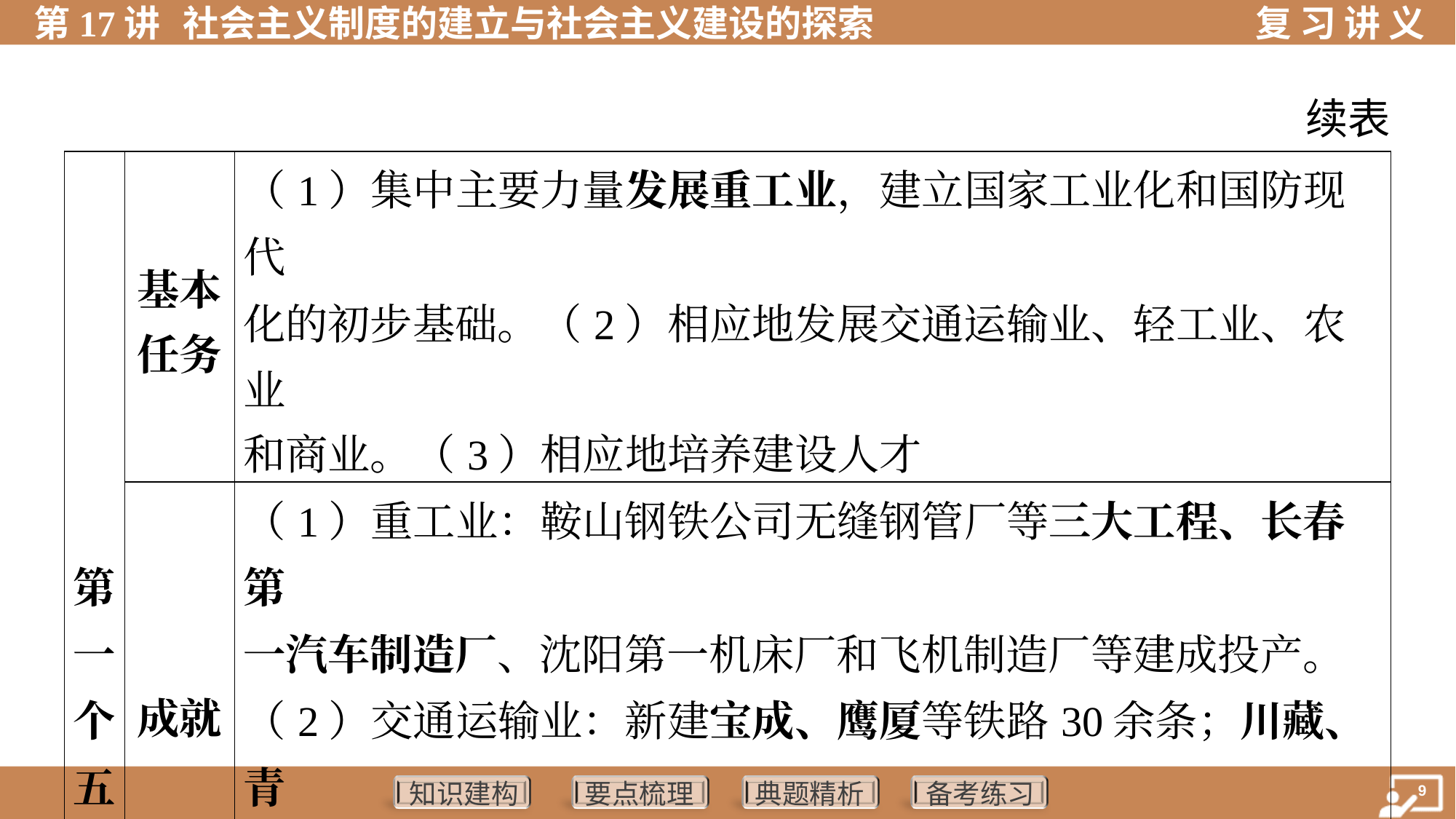

续表
| 第 一 个 五 年 计 划 | 基本 任务 | （1）集中主要力量发展重工业，建立国家工业化和国防现代 化的初步基础。（2）相应地发展交通运输业、轻工业、农业 和商业。（3）相应地培养建设人才 |  |  |  |  |
| --- | --- | --- | --- | --- | --- | --- |
|  | 成就 | （1）重工业：鞍山钢铁公司无缝钢管厂等三大工程、长春第 一汽车制造厂、沈阳第一机床厂和飞机制造厂等建成投产。 （2）交通运输业：新建宝成、鹰厦等铁路30余条；川藏、青 藏、新藏公路相继通车，密切了祖国内地与边疆地区的联 系；1957年，武汉长江大桥建成，连接了长江南北的交通 |  |  |  |  |
|  | 意义 | 我国开始改变工业落后的面貌，向社会主义工业化迈进 |  |  |  |  |